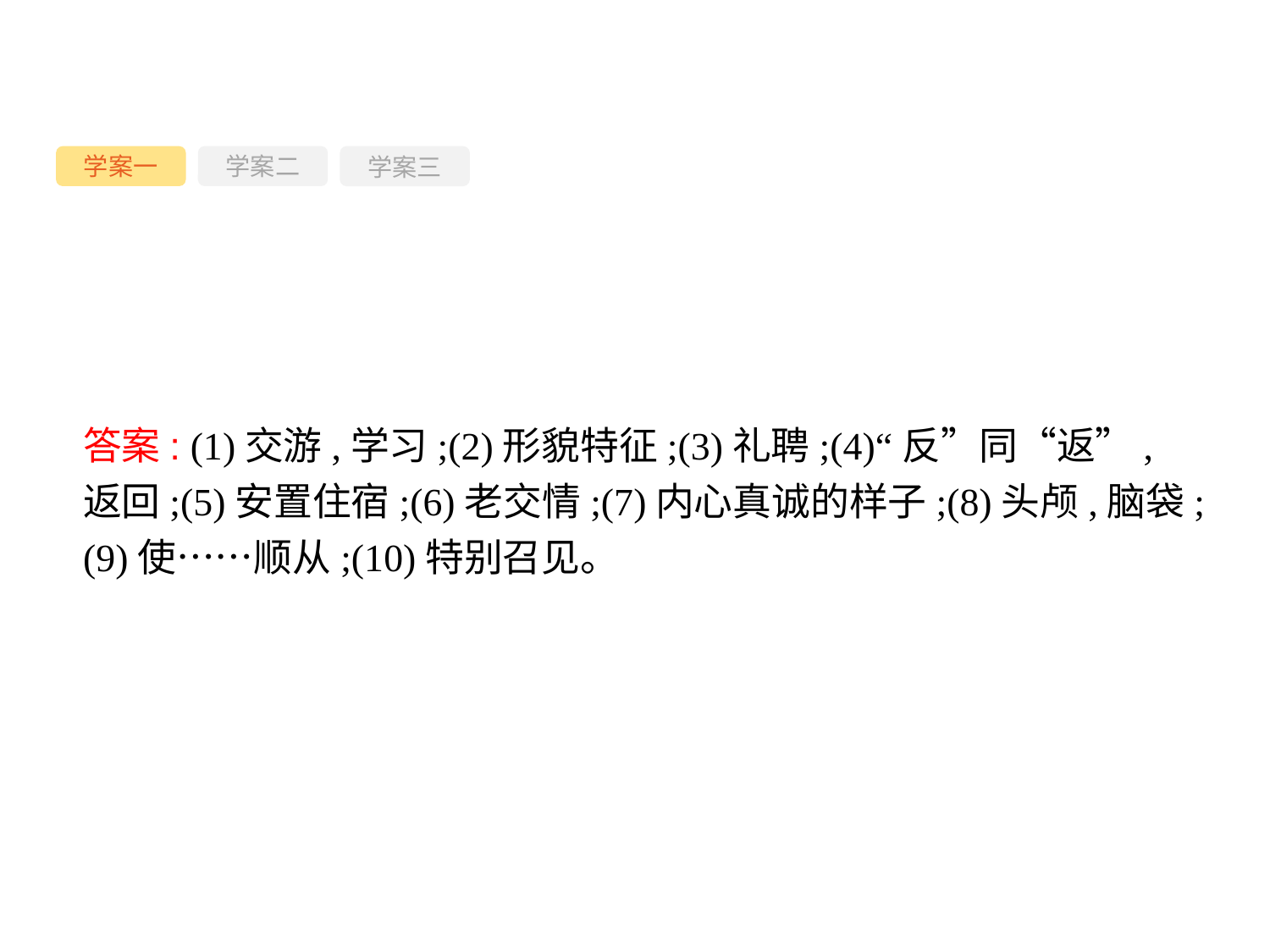

学案一
学案三
学案二
答案: (1)交游,学习;(2)形貌特征;(3)礼聘;(4)“反”同“返”,返回;(5)安置住宿;(6)老交情;(7)内心真诚的样子;(8)头颅,脑袋;(9)使……顺从;(10)特别召见。
-78-